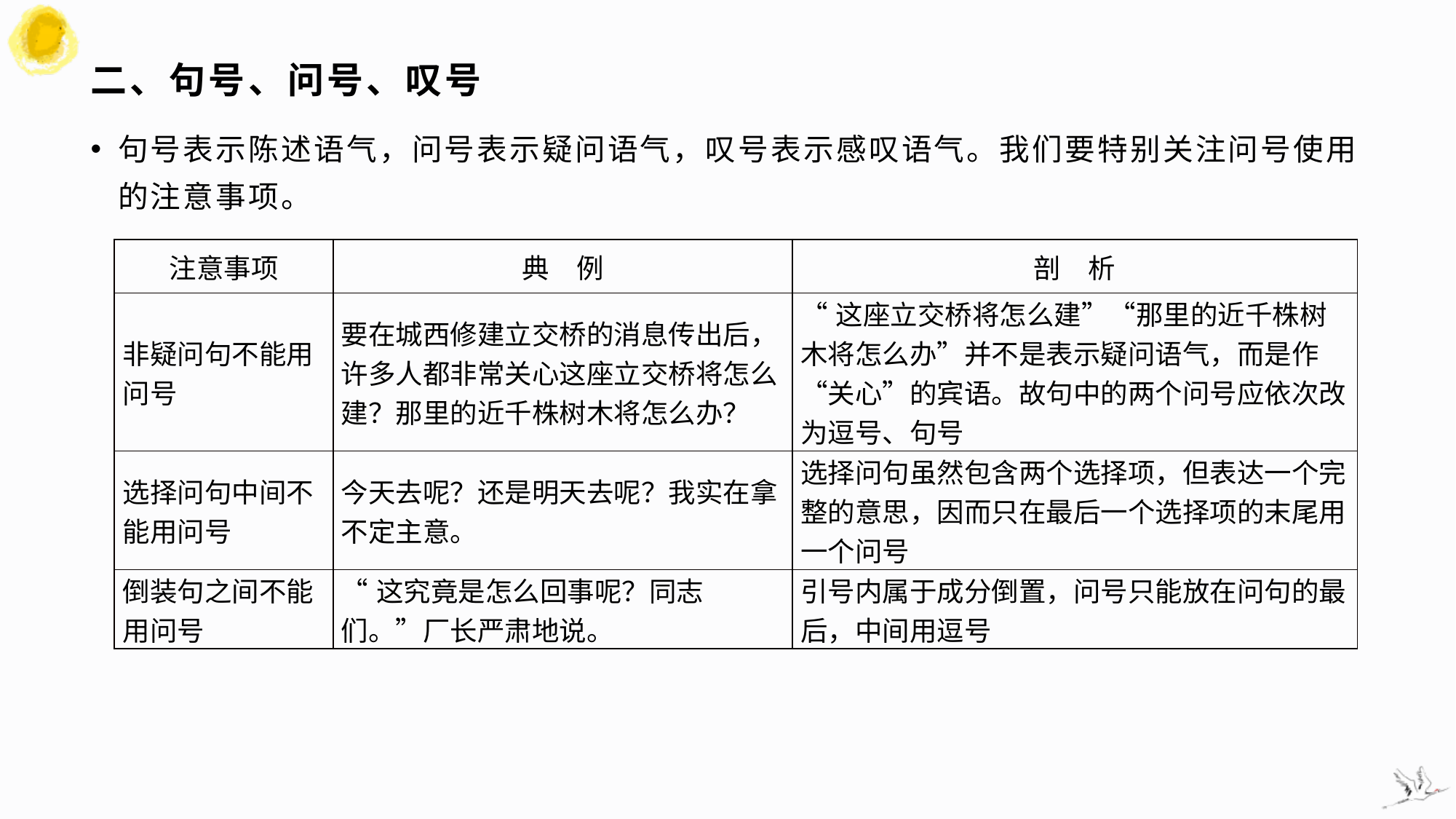

# 二、句号、问号、叹号
句号表示陈述语气，问号表示疑问语气，叹号表示感叹语气。我们要特别关注问号使用的注意事项。
| 注意事项 | 典　例 | 剖　析 |
| --- | --- | --- |
| 非疑问句不能用问号 | 要在城西修建立交桥的消息传出后，许多人都非常关心这座立交桥将怎么建？那里的近千株树木将怎么办？ | “这座立交桥将怎么建”“那里的近千株树木将怎么办”并不是表示疑问语气，而是作“关心”的宾语。故句中的两个问号应依次改为逗号、句号 |
| 选择问句中间不能用问号 | 今天去呢？还是明天去呢？我实在拿不定主意。 | 选择问句虽然包含两个选择项，但表达一个完整的意思，因而只在最后一个选择项的末尾用一个问号 |
| 倒装句之间不能用问号 | “这究竟是怎么回事呢？同志们。”厂长严肃地说。 | 引号内属于成分倒置，问号只能放在问句的最后，中间用逗号 |